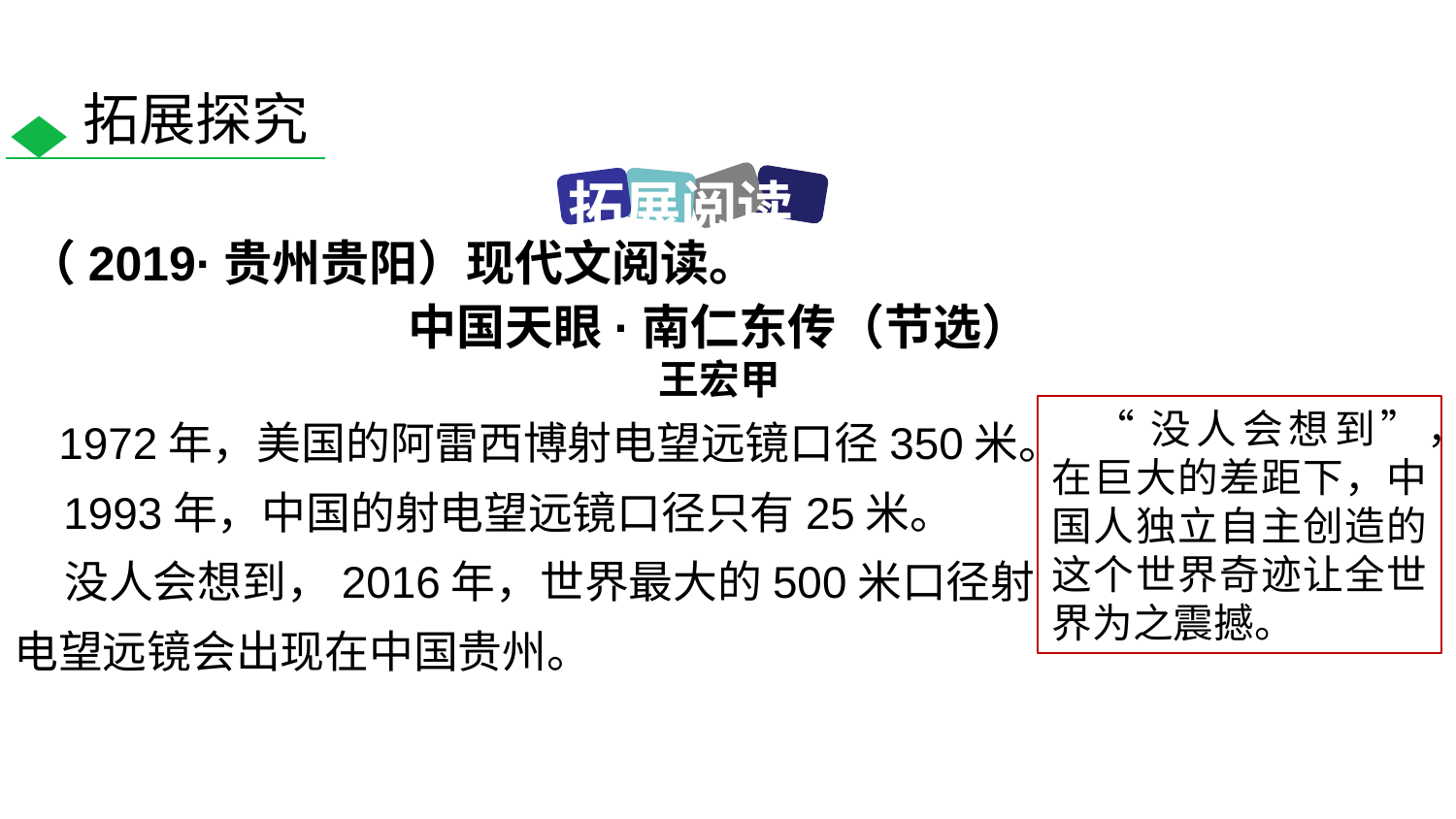

拓展探究

拓展阅读

（2019·贵州贵阳）现代文阅读。
中国天眼·南仁东传（节选）
王宏甲
    1972年，美国的阿雷西博射电望远镜口径350米。
    1993年，中国的射电望远镜口径只有25米。
    没人会想到，2016年，世界最大的500米口径射电望远镜会出现在中国贵州。
“没人会想到”，在巨大的差距下，中国人独立自主创造的这个世界奇迹让全世界为之震撼。